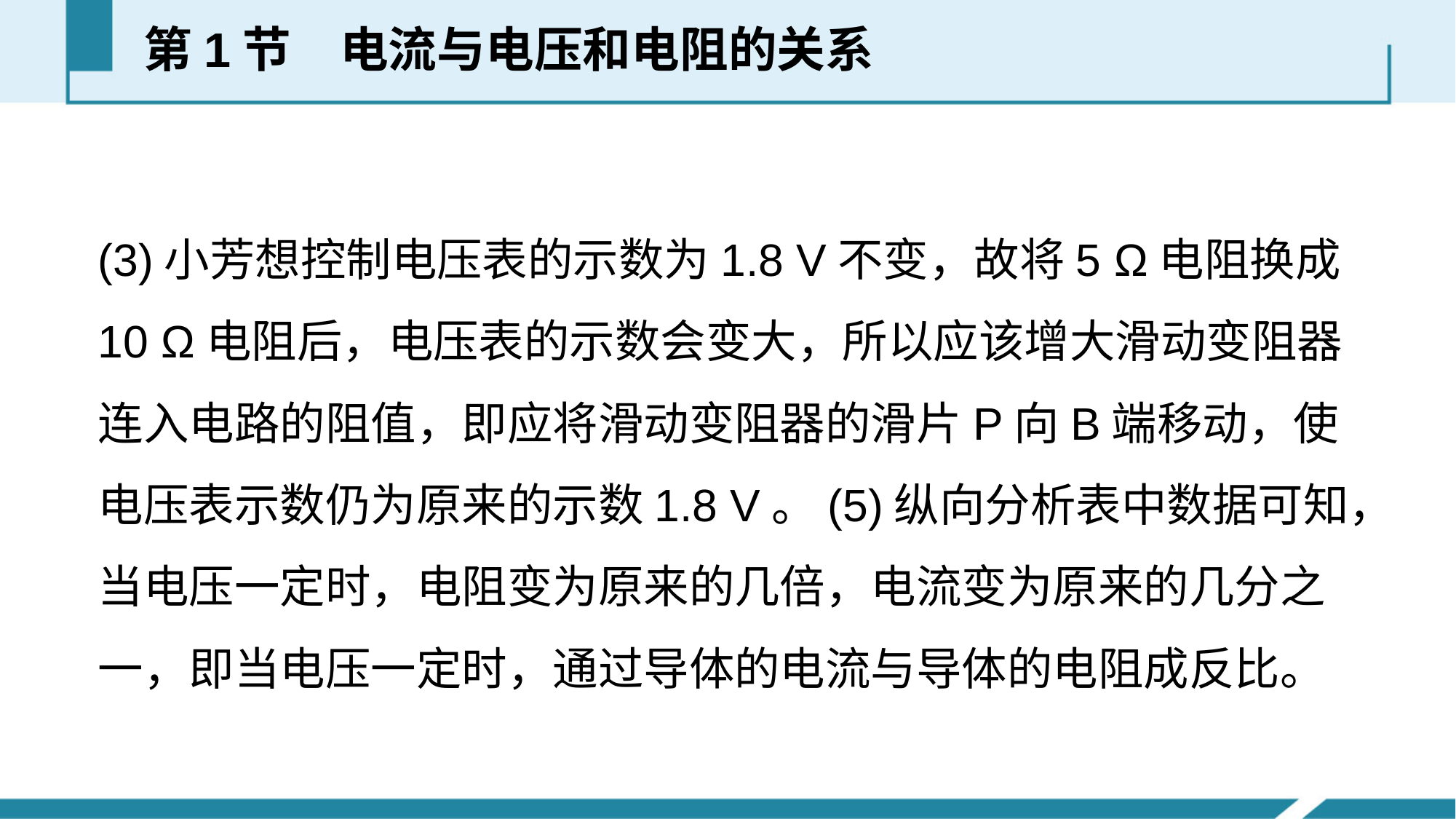

第1节　电流与电压和电阻的关系
(3)小芳想控制电压表的示数为1.8 V不变，故将5 Ω电阻换成10 Ω电阻后，电压表的示数会变大，所以应该增大滑动变阻器连入电路的阻值，即应将滑动变阻器的滑片P向B端移动，使电压表示数仍为原来的示数1.8 V。(5)纵向分析表中数据可知，当电压一定时，电阻变为原来的几倍，电流变为原来的几分之一，即当电压一定时，通过导体的电流与导体的电阻成反比。